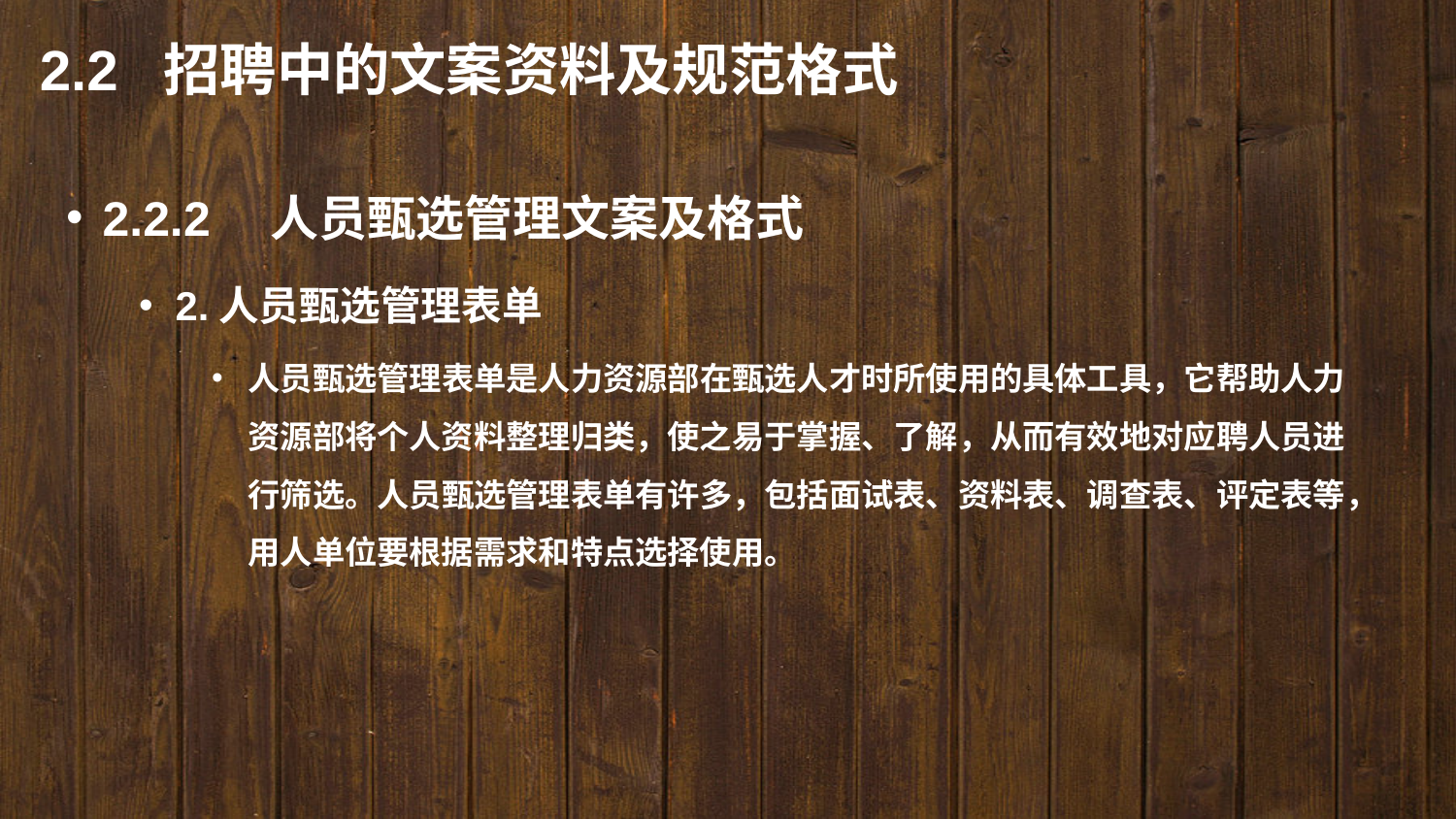

2.2  招聘中的文案资料及规范格式
2.2.2　人员甄选管理文案及格式
2.人员甄选管理表单
人员甄选管理表单是人力资源部在甄选人才时所使用的具体工具，它帮助人力资源部将个人资料整理归类，使之易于掌握、了解，从而有效地对应聘人员进行筛选。人员甄选管理表单有许多，包括面试表、资料表、调查表、评定表等，用人单位要根据需求和特点选择使用。